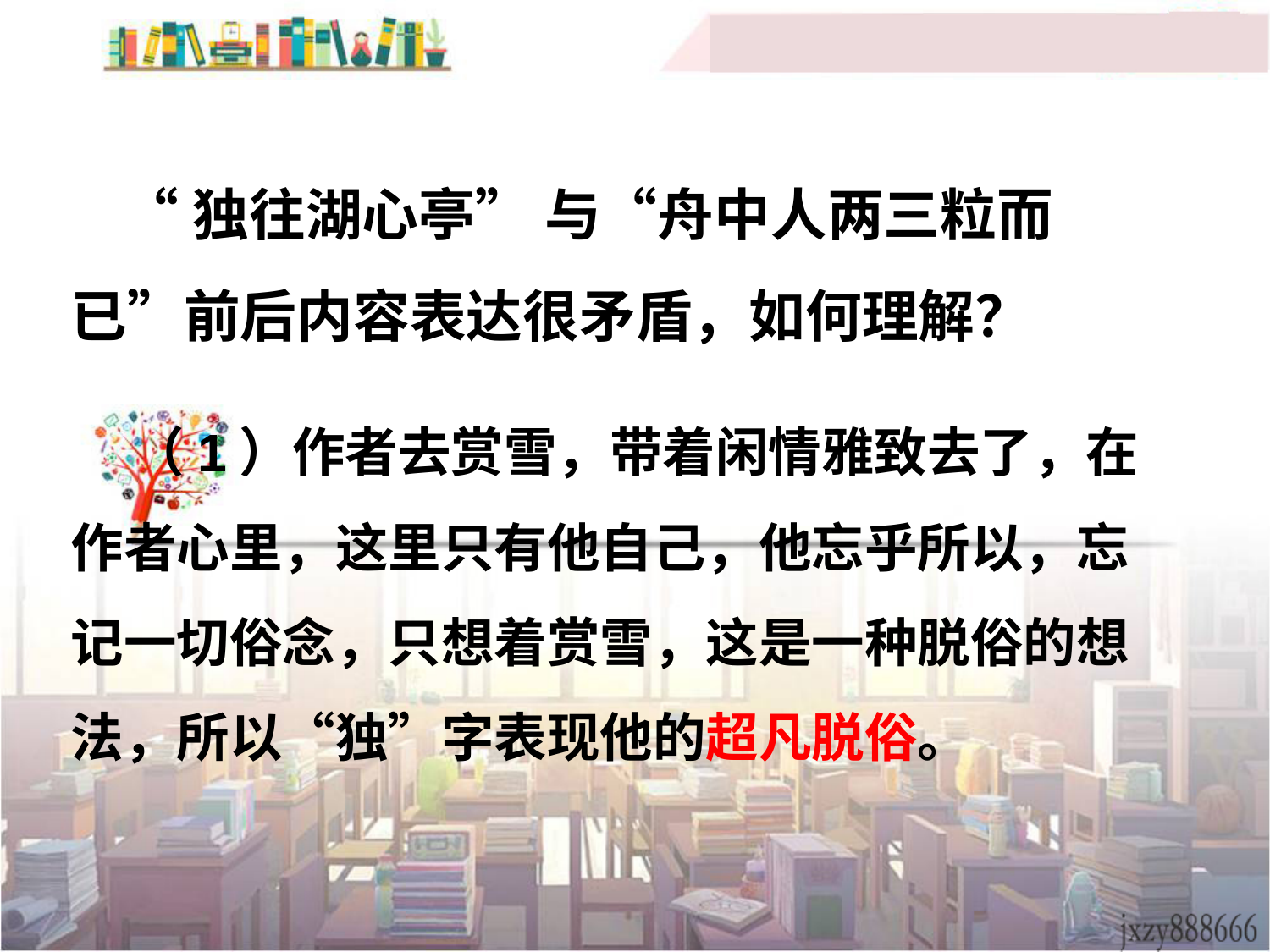

“独往湖心亭” 与“舟中人两三粒而已”前后内容表达很矛盾，如何理解？
    （1）作者去赏雪，带着闲情雅致去了，在作者心里，这里只有他自己，他忘乎所以，忘记一切俗念，只想着赏雪，这是一种脱俗的想法，所以“独”字表现他的超凡脱俗。